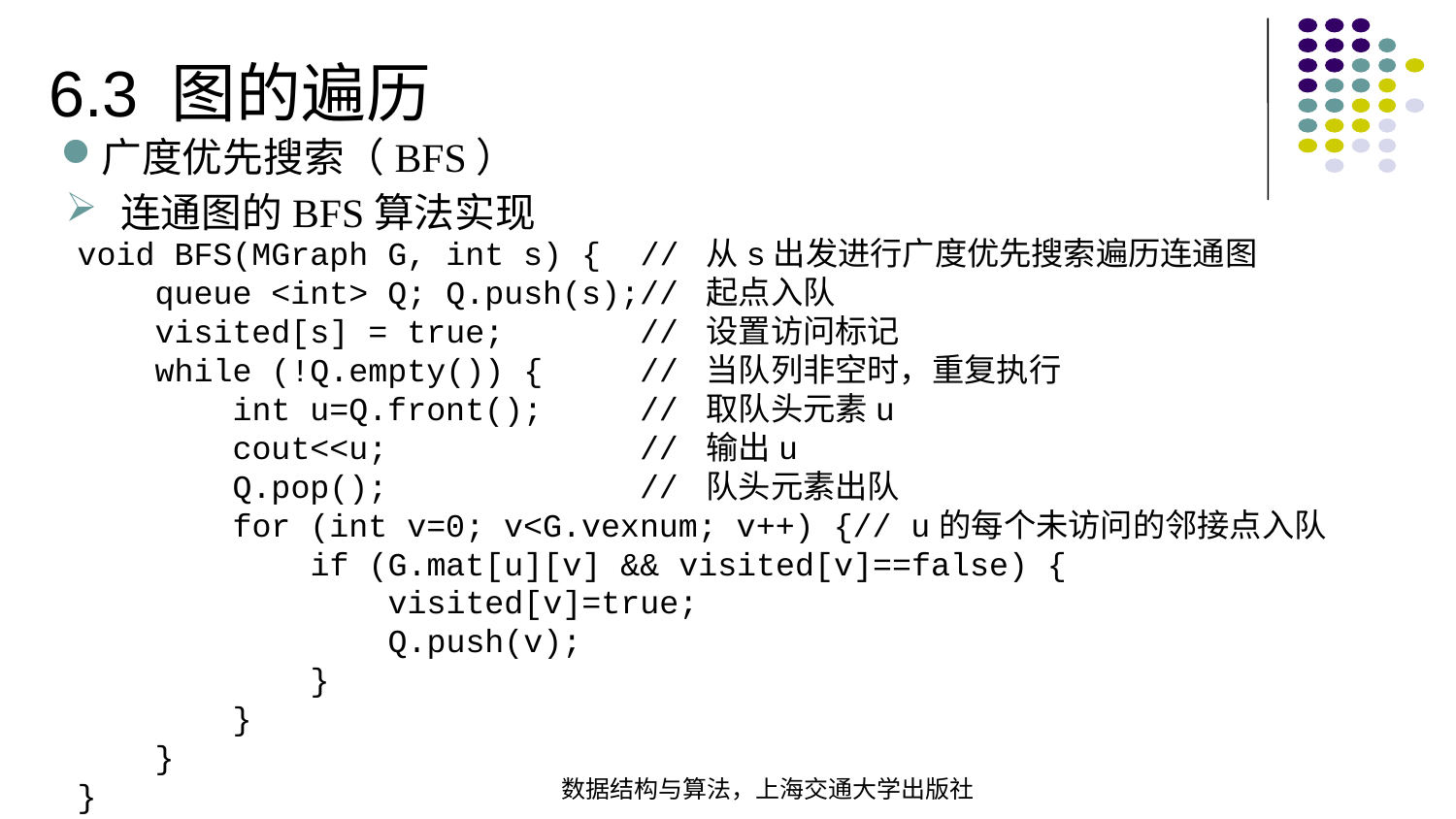

6.3 图的遍历
广度优先搜索（BFS）
连通图的BFS算法实现
void BFS(MGraph G, int s) {  // 从s出发进行广度优先搜索遍历连通图    queue <int> Q; Q.push(s);// 起点入队
    visited[s] = true;       // 设置访问标记    while (!Q.empty()) {     // 当队列非空时，重复执行        int u=Q.front();     // 取队头元素u        cout<<u;             // 输出u        Q.pop();             // 队头元素出队        for (int v=0; v<G.vexnum; v++) {// u的每个未访问的邻接点入队            if (G.mat[u][v] && visited[v]==false) {                visited[v]=true;                 Q.push(v);             }        }    }
}